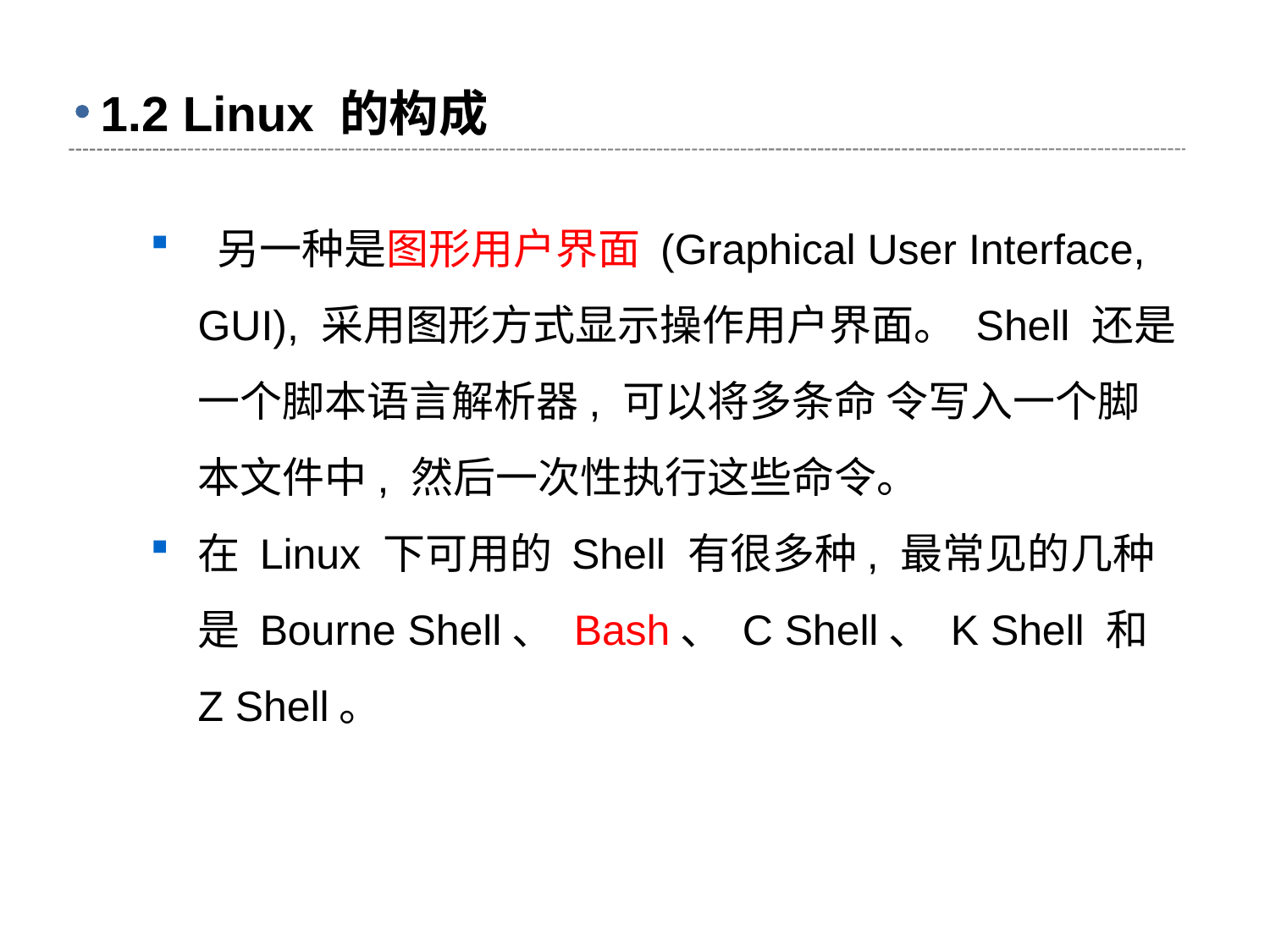

# 1.2 Linux 的构成
 另一种是图形用户界面 (Graphical User Interface, GUI), 采用图形方式显示操作用户界面。 Shell 还是一个脚本语言解析器, 可以将多条命 令写入一个脚本文件中, 然后一次性执行这些命令。
在 Linux 下可用的 Shell 有很多种, 最常见的几种是 Bourne Shell、 Bash、 C Shell、 K Shell 和 Z Shell。